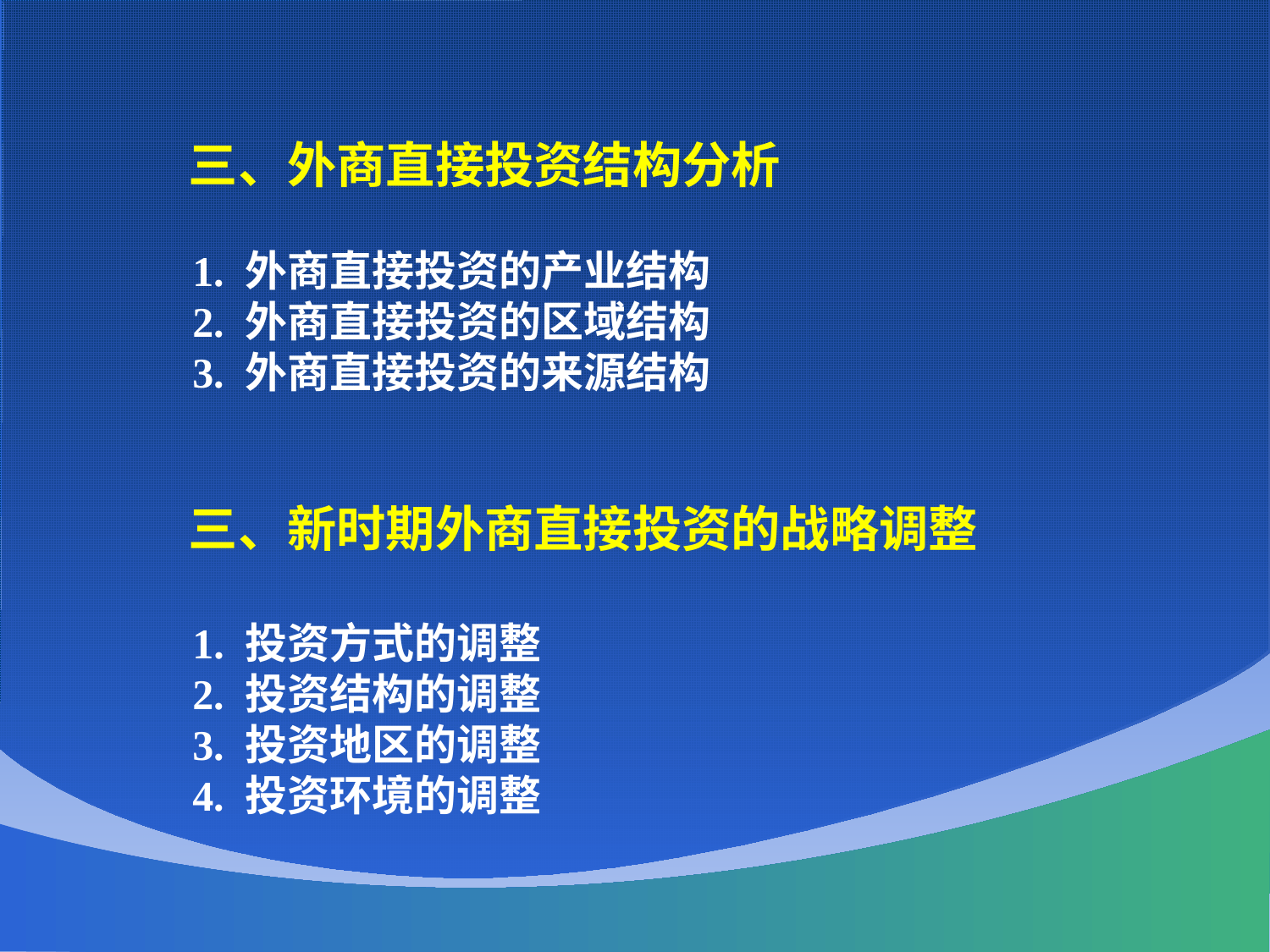

三、外商直接投资结构分析

           1. 外商直接投资的产业结构
           2. 外商直接投资的区域结构
           3. 外商直接投资的来源结构

         三、新时期外商直接投资的战略调整

           1. 投资方式的调整
           2. 投资结构的调整
           3. 投资地区的调整
           4. 投资环境的调整